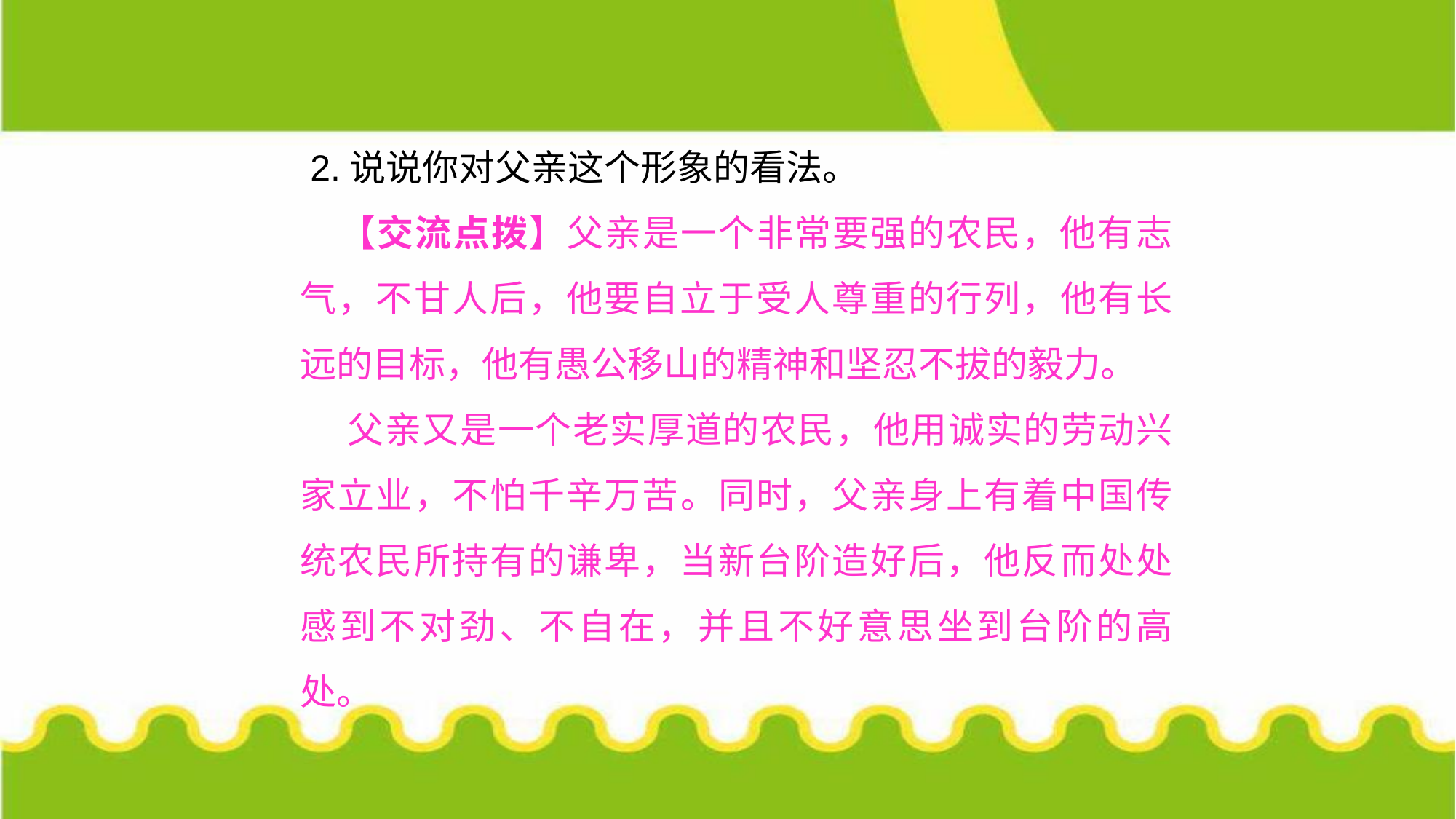

2.说说你对父亲这个形象的看法。
   【交流点拨】父亲是一个非常要强的农民，他有志气，不甘人后，他要自立于受人尊重的行列，他有长远的目标，他有愚公移山的精神和坚忍不拔的毅力。
    父亲又是一个老实厚道的农民，他用诚实的劳动兴家立业，不怕千辛万苦。同时，父亲身上有着中国传统农民所持有的谦卑，当新台阶造好后，他反而处处感到不对劲、不自在，并且不好意思坐到台阶的高处。